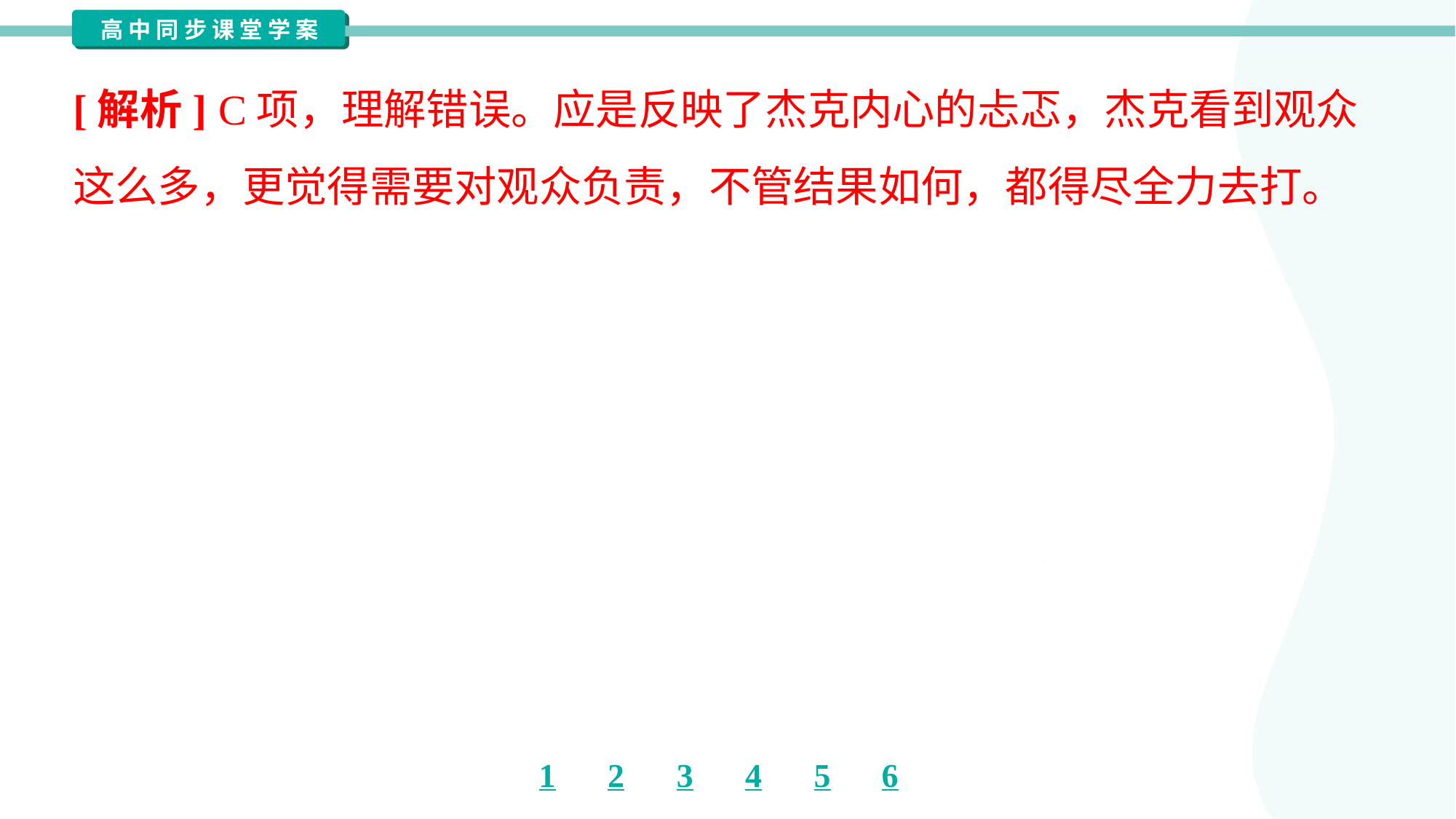

[解析] C项，理解错误。应是反映了杰克内心的忐忑，杰克看到观众
这么多，更觉得需要对观众负责，不管结果如何，都得尽全力去打。